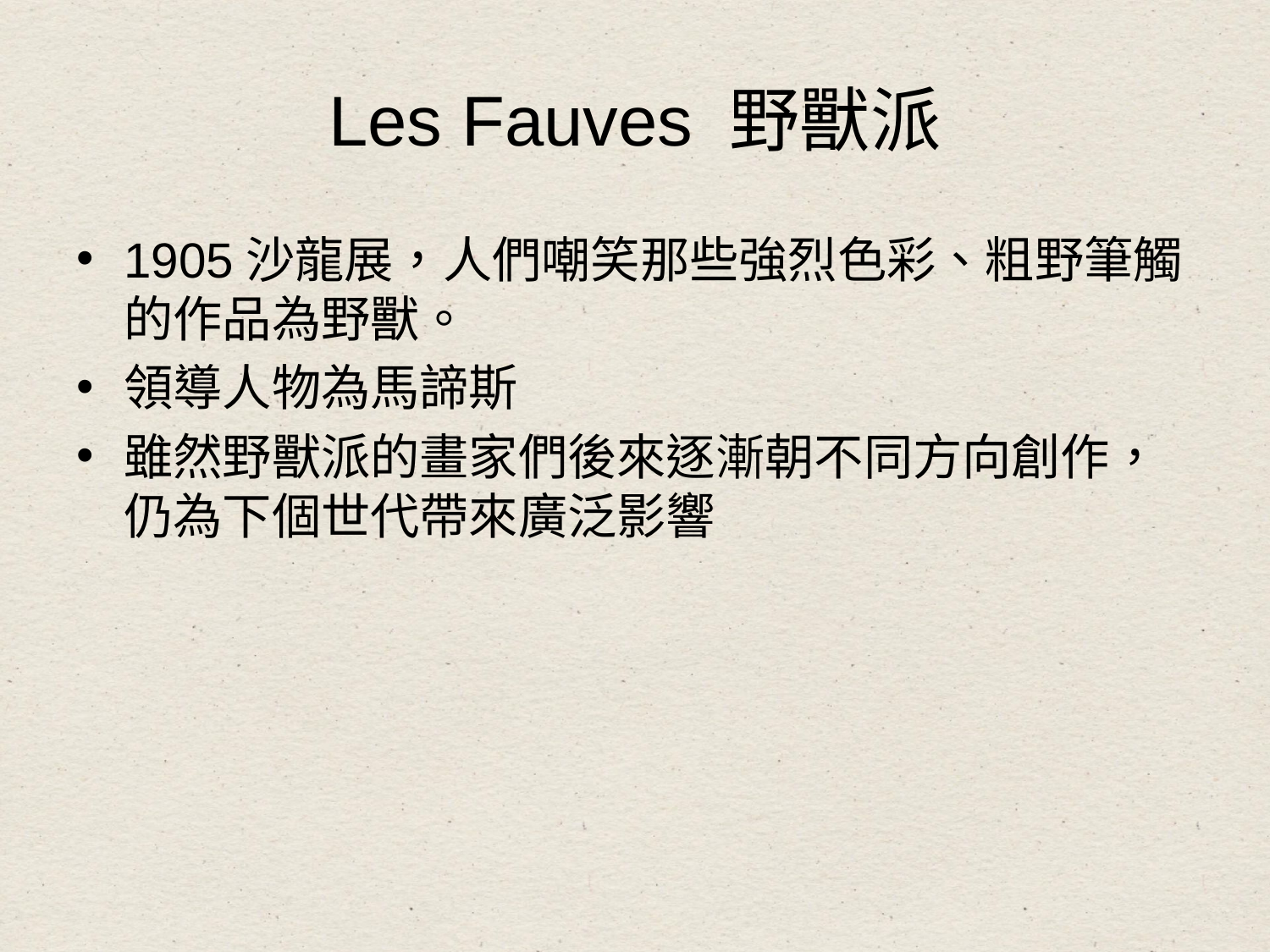

# Les Fauves 野獸派
1905沙龍展，人們嘲笑那些強烈色彩、粗野筆觸的作品為野獸。
領導人物為馬諦斯
雖然野獸派的畫家們後來逐漸朝不同方向創作，仍為下個世代帶來廣泛影響